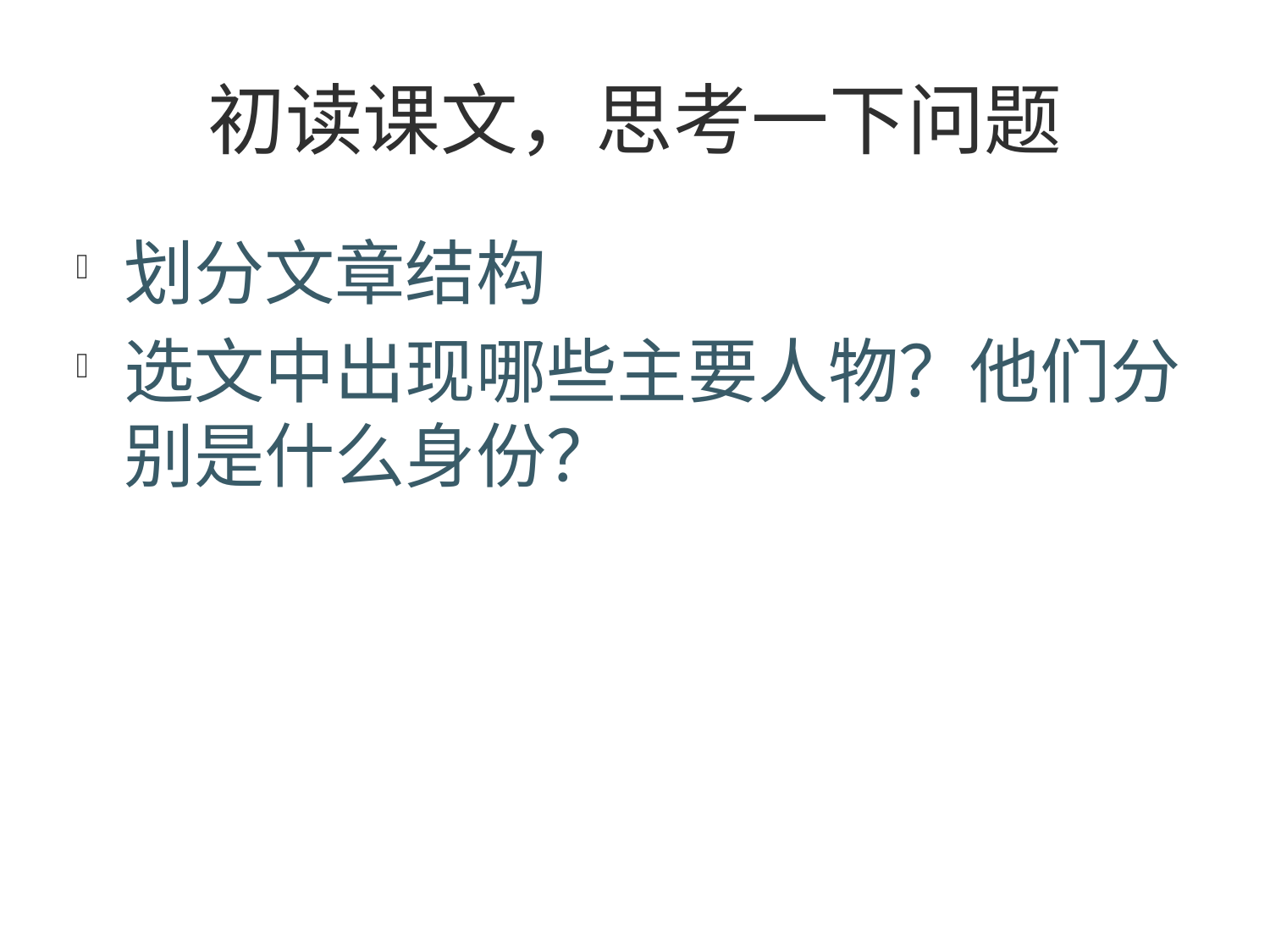

# 初读课文，思考一下问题
划分文章结构
选文中出现哪些主要人物？他们分别是什么身份？